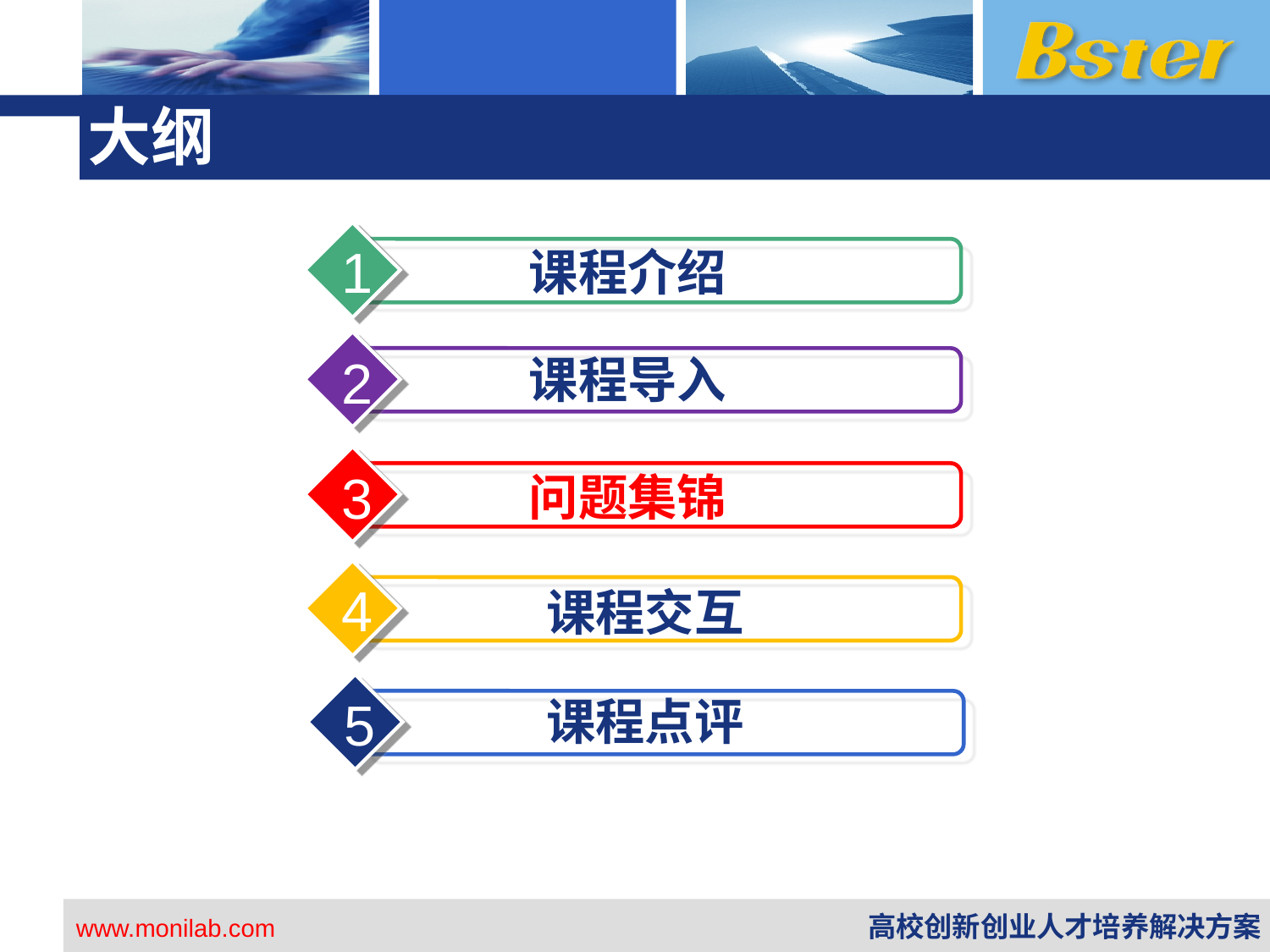

# 大纲

1
课程介绍

2
课程导入

3
问题集锦

4

课程交互

5

课程点评